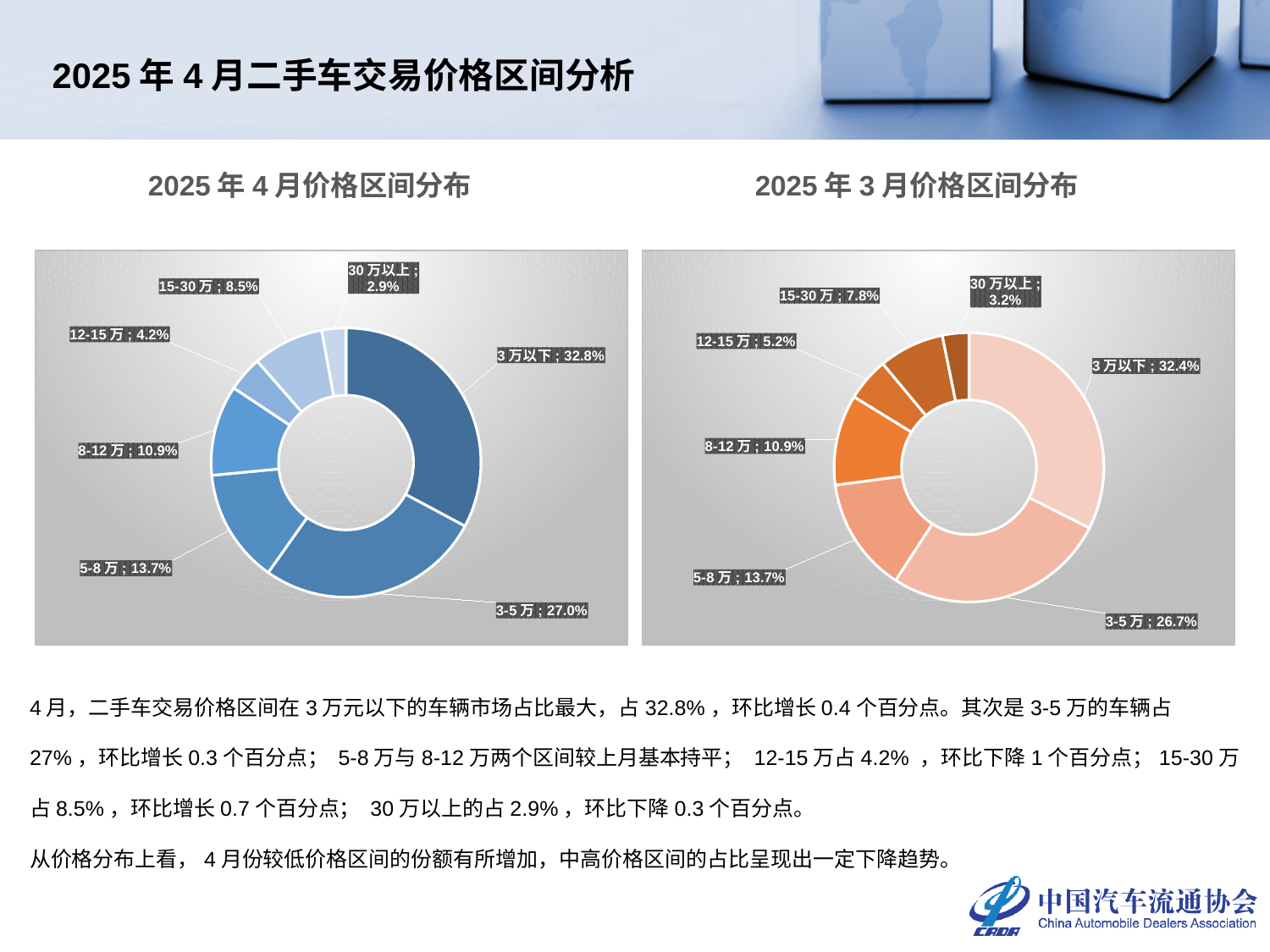

2025年4月二手车交易价格区间分析
2025年4月价格区间分布
2025年3月价格区间分布

### Chart

| Category | 2025年4月 |
|---|---|
| 3万以下 | 0.32820742465630737 |
| 3-5万 | 0.2697057901571806 |
| 5-8万 | 0.13698446106309614 |
| 8-12万 | 0.10858000089561597 |
| 12-15万 | 0.04219694594957682 |
| 15-30万 | 0.0853522009762214 |
| 30万以上 | 0.0289731763020017 |

### Chart

| Category | 2025年3月 |
|---|---|
| 3万以下 | 0.32449987430971705 |
| 3-5万 | 0.26701886976053973 |
| 5-8万 | 0.13733082493370852 |
| 8-12万 | 0.1087991307097852 |
| 12-15万 | 0.052100649534945954 |
| 15-30万 | 0.07849966347440378 |
| 30万以上 | 0.03175098727689975 |
4月，二手车交易价格区间在3万元以下的车辆市场占比最大，占32.8%，环比增长0.4个百分点。其次是3-5万的车辆占27%，环比增长0.3个百分点； 5-8万与8-12万两个区间较上月基本持平； 12-15万占4.2% ，环比下降1个百分点；15-30万占8.5%，环比增长0.7个百分点； 30万以上的占2.9%，环比下降0.3个百分点。
从价格分布上看，4月份较低价格区间的份额有所增加，中高价格区间的占比呈现出一定下降趋势。